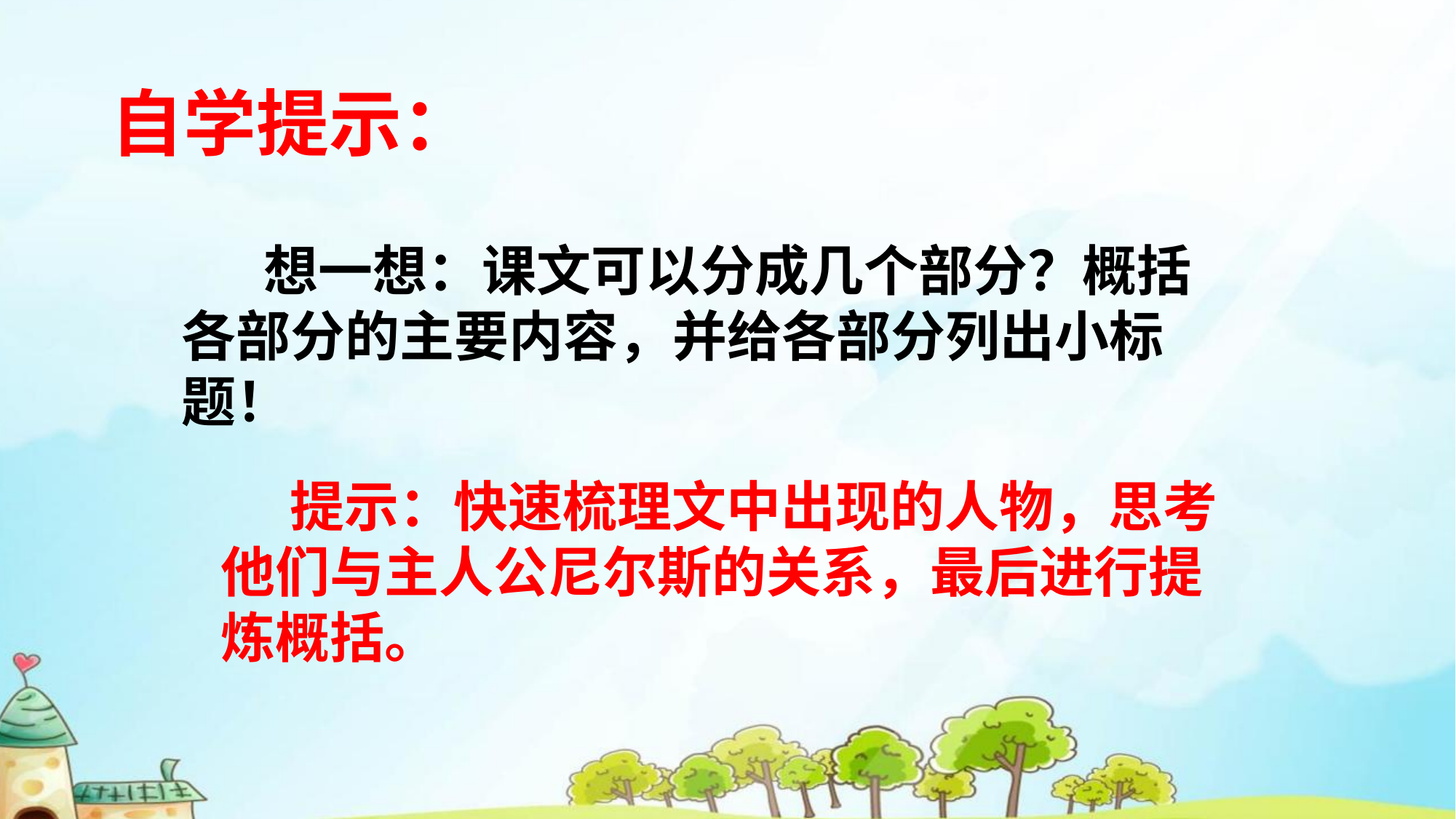

# 自学提示：
   想一想：课文可以分成几个部分？概括各部分的主要内容，并给各部分列出小标题！

  提示：快速梳理文中出现的人物，思考他们与主人公尼尔斯的关系，最后进行提炼概括。